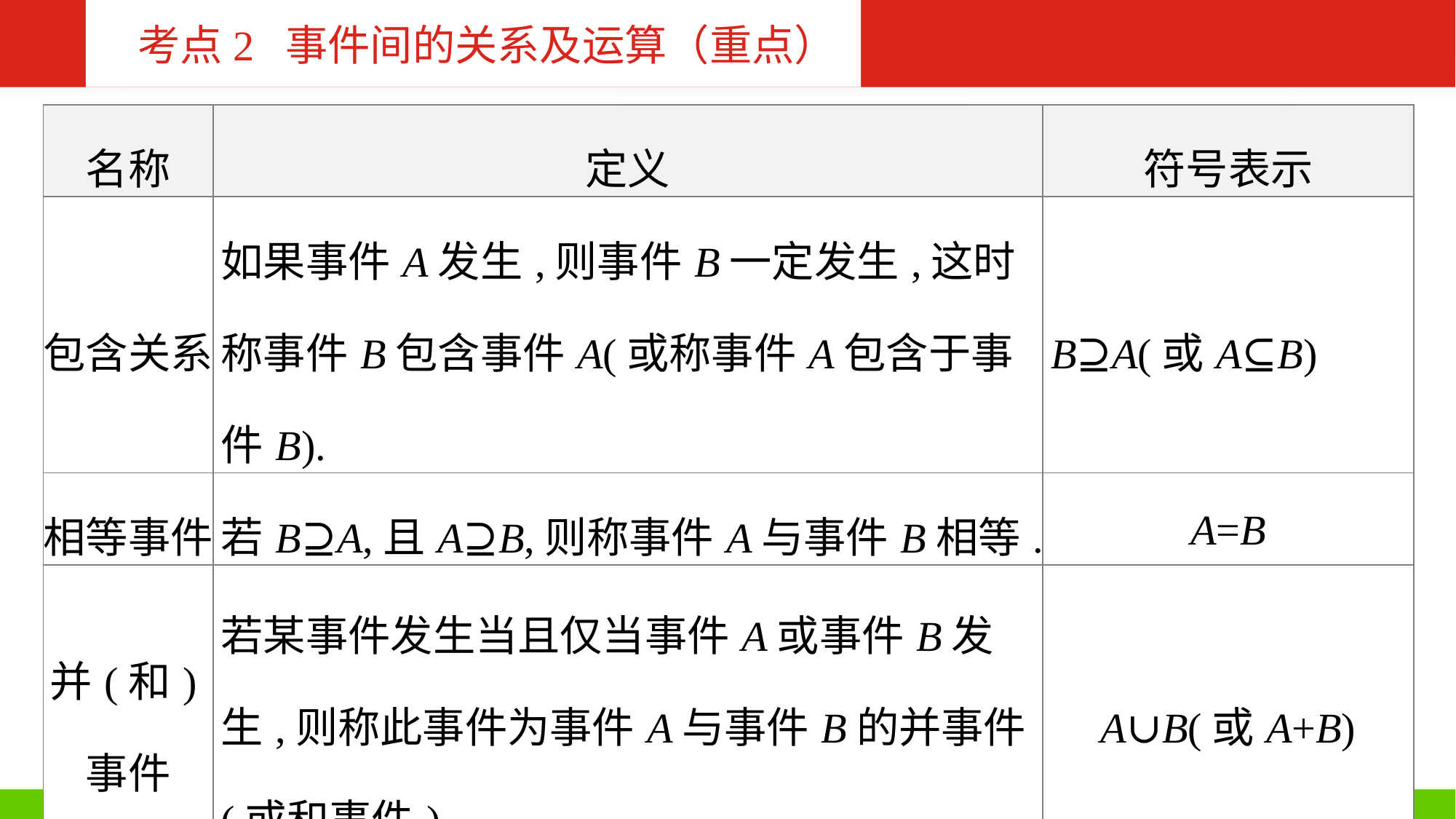

考点2  事件间的关系及运算（重点）

| 名称 | 定义 | 符号表示 |
| --- | --- | --- |
| 包含关系 | 如果事件A发生,则事件B一定发生,这时称事件B包含事件A(或称事件A包含于事件B). | B⊇A(或A⊆B) |
| 相等事件 | 若B⊇A,且A⊇B,则称事件A与事件B相等. | A=B |
| 并(和)事件 | 若某事件发生当且仅当事件A或事件B发生,则称此事件为事件A与事件B的并事件(或和事件). | A∪B(或A+B) |